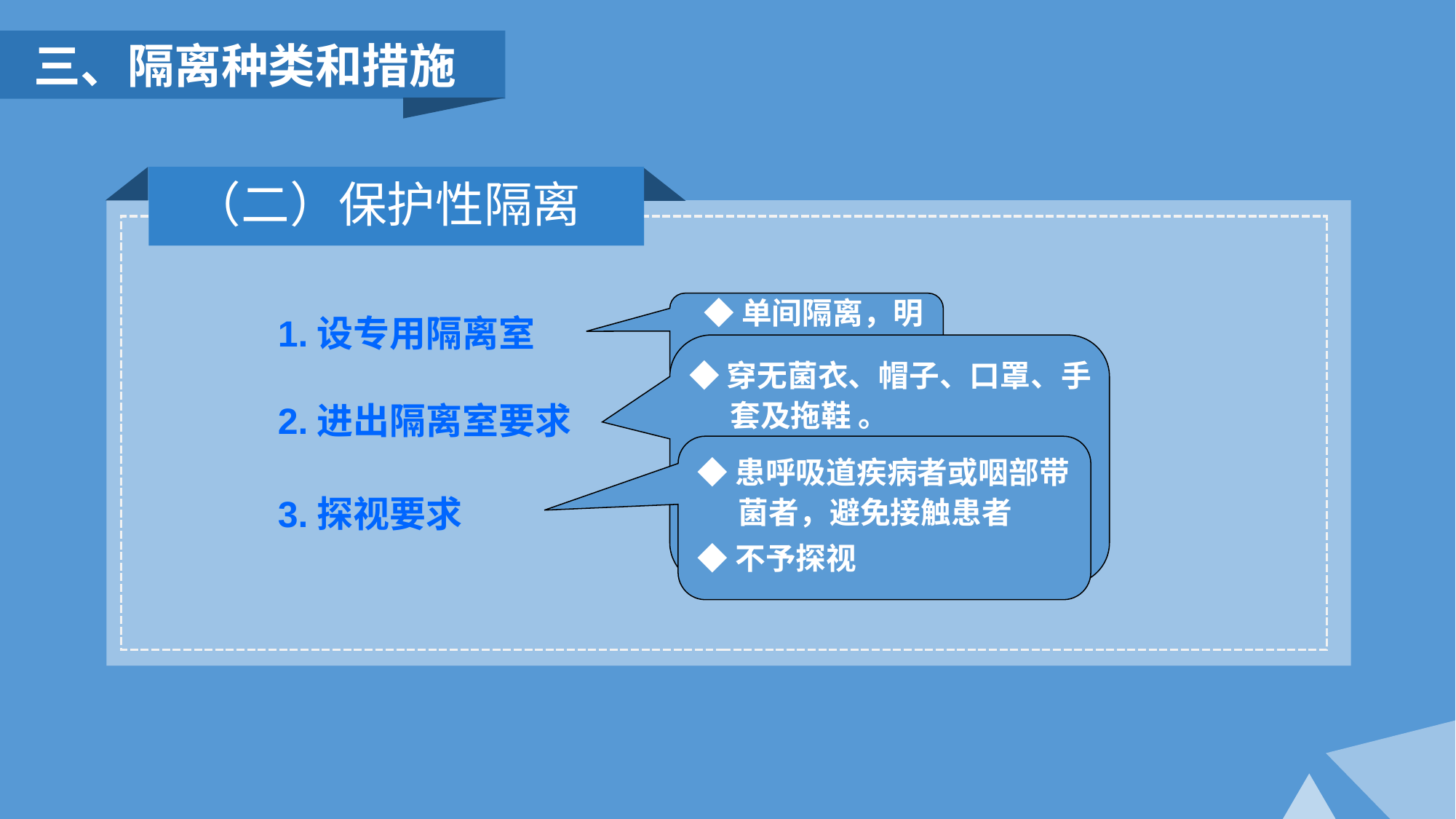

三、隔离种类和措施

（二）保护性隔离

   1.设专用隔离室

   2.进出隔离室要求

   3.探视要求

◆单间隔离，明显隔离标志

◆穿无菌衣、帽子、口罩、手套及拖鞋 。
◆物品经消毒处理后才能带入隔离区
◆严格洗手

◆患呼吸道疾病者或咽部带菌者，避免接触患者
◆不予探视